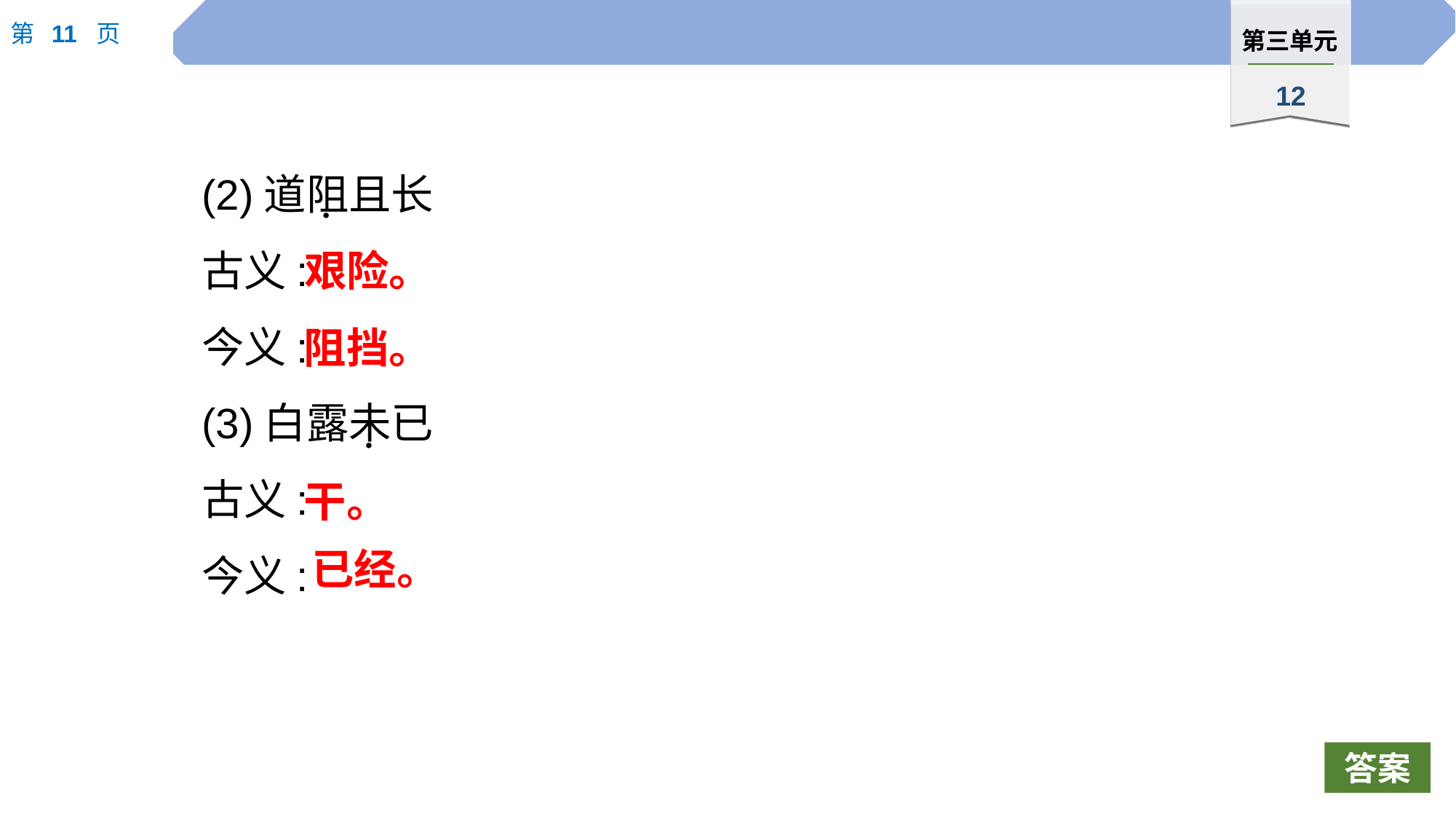

(2)道阻且长
古义:
今义:
(3)白露未已
古义:
今义:

 ·
艰险。
阻挡。
 ·
干。
已经。
答案